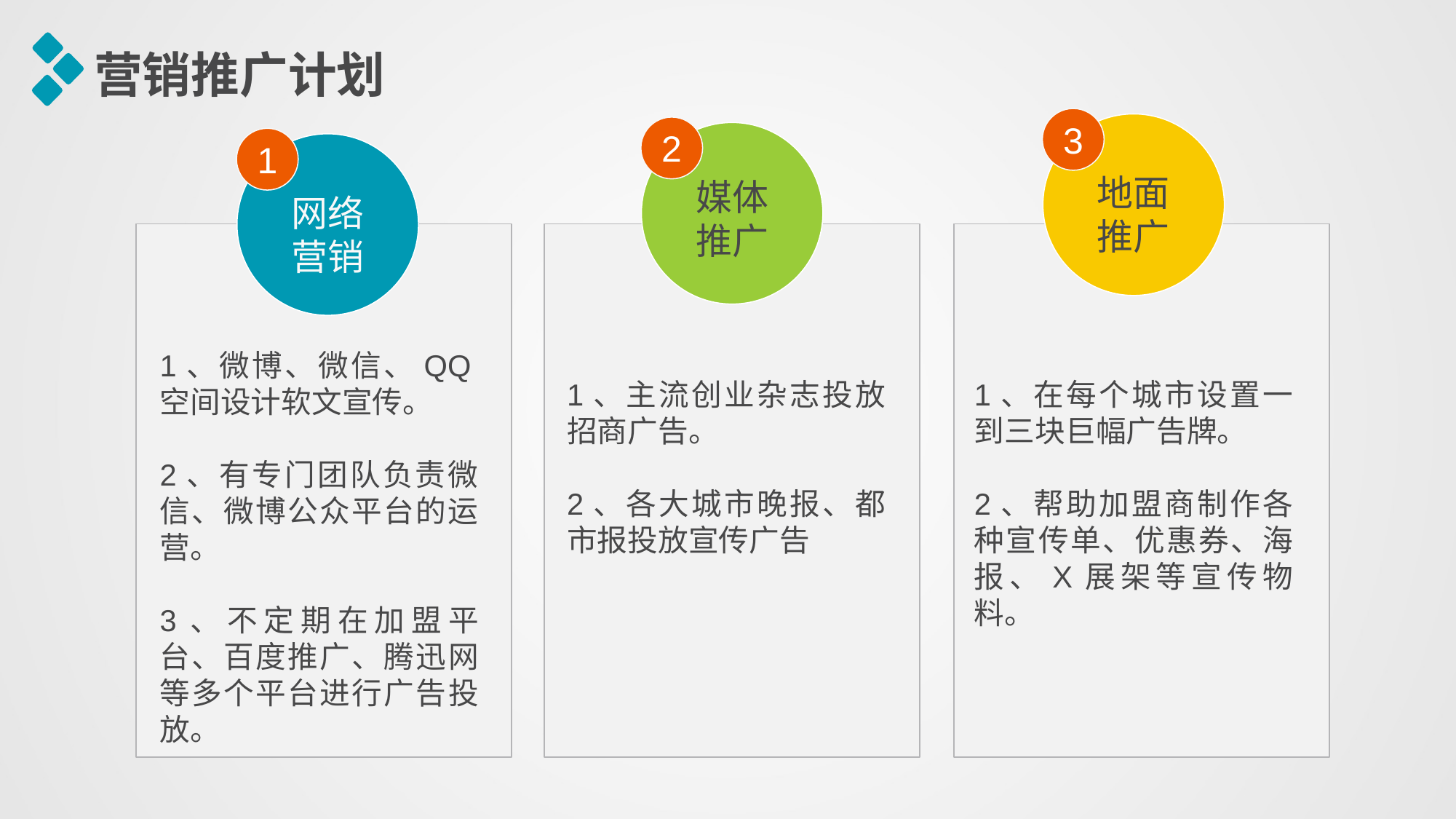

营销推广计划

3

2

1

地面
推广
媒体
推广
网络
营销

1、微博、微信、QQ空间设计软文宣传。

2、有专门团队负责微信、微博公众平台的运营。

3、不定期在加盟平台、百度推广、腾迅网等多个平台进行广告投放。
1、主流创业杂志投放招商广告。

2、各大城市晚报、都市报投放宣传广告

1、在每个城市设置一到三块巨幅广告牌。

2、帮助加盟商制作各种宣传单、优惠券、海报、X展架等宣传物料。